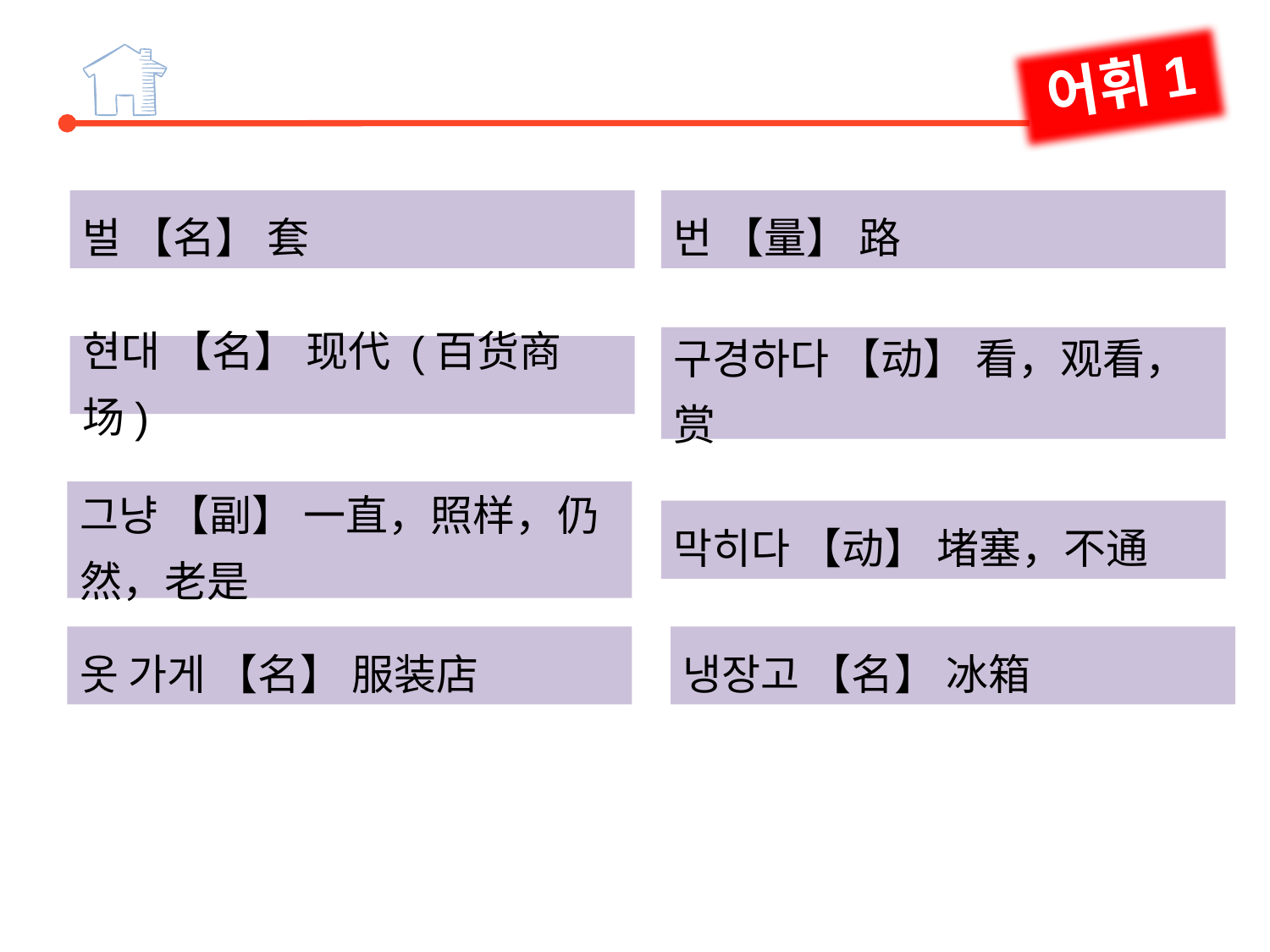

어휘1

벌 【名】 套
번 【量】 路
구경하다 【动】 看，观看，赏
현대 【名】 现代 (百货商场)
그냥 【副】 一直，照样，仍然，老是
막히다 【动】 堵塞，不通
옷 가게 【名】 服装店
냉장고 【名】 冰箱